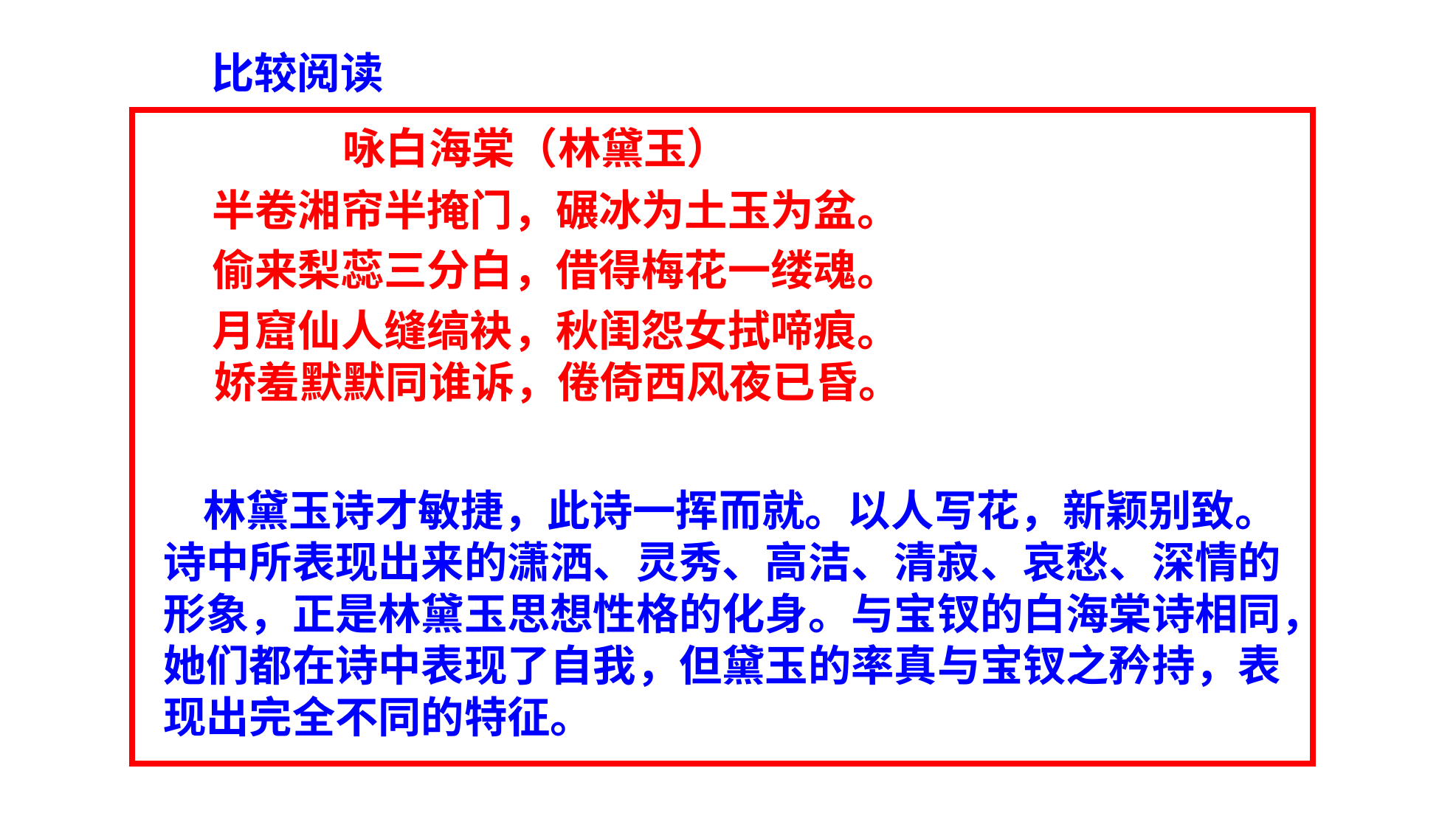

比较阅读
                 咏白海棠（林黛玉）
      半卷湘帘半掩门，碾冰为土玉为盆。
      偷来梨蕊三分白，借得梅花一缕魂。
      月窟仙人缝缟袂，秋闺怨女拭啼痕。
   娇羞默默同谁诉，倦倚西风夜已昏。

   林黛玉诗才敏捷，此诗一挥而就。以人写花，新颖别致。诗中所表现出来的潇洒、灵秀、高洁、清寂、哀愁、深情的形象，正是林黛玉思想性格的化身。与宝钗的白海棠诗相同，她们都在诗中表现了自我，但黛玉的率真与宝钗之矜持，表现出完全不同的特征。